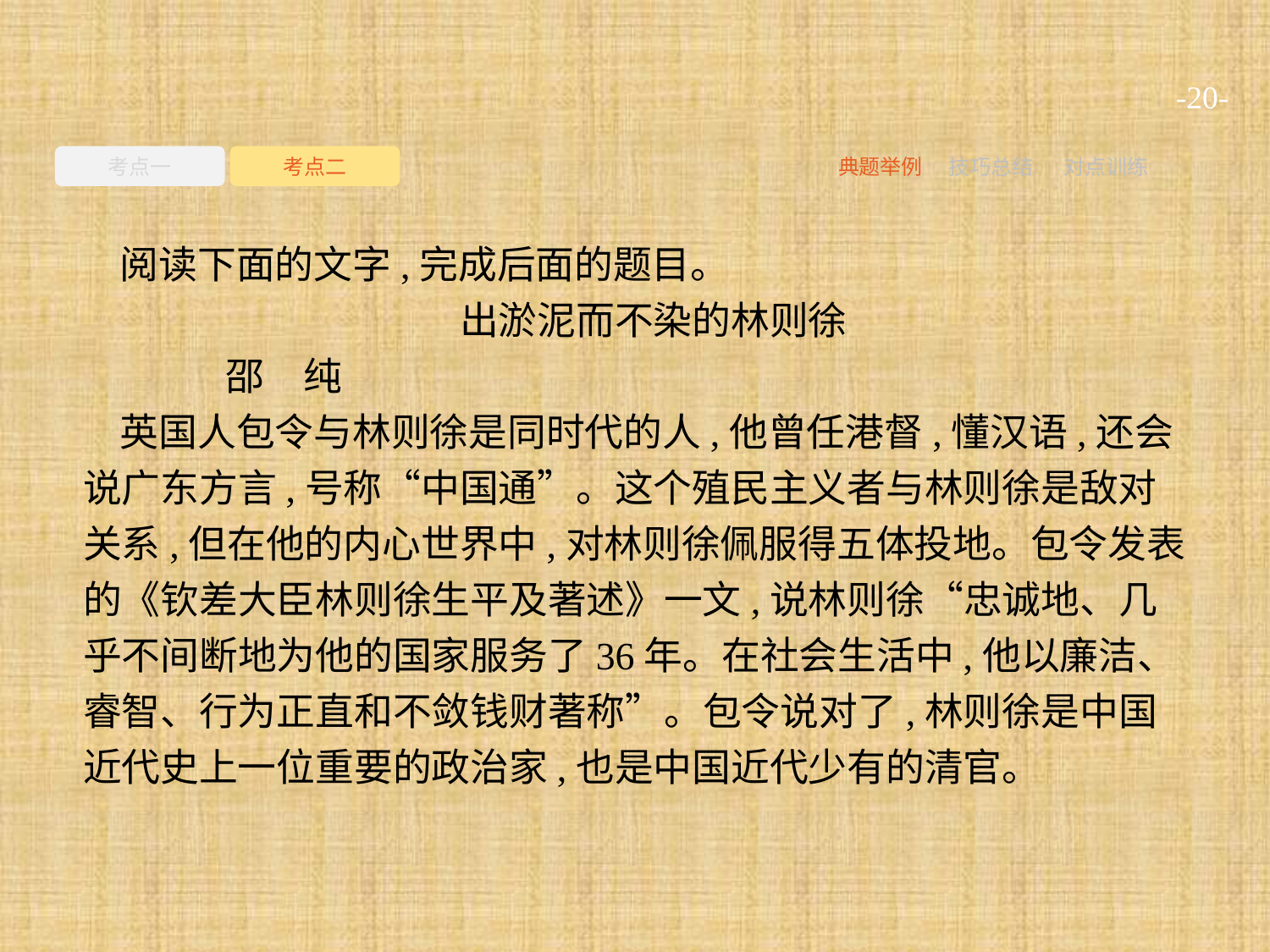

-20-
考点一
考点二
典题举例
技巧总结
对点训练
阅读下面的文字,完成后面的题目。
出淤泥而不染的林则徐
	邵　纯
英国人包令与林则徐是同时代的人,他曾任港督,懂汉语,还会说广东方言,号称“中国通”。这个殖民主义者与林则徐是敌对关系,但在他的内心世界中,对林则徐佩服得五体投地。包令发表的《钦差大臣林则徐生平及著述》一文,说林则徐“忠诚地、几乎不间断地为他的国家服务了36年。在社会生活中,他以廉洁、睿智、行为正直和不敛钱财著称”。包令说对了,林则徐是中国近代史上一位重要的政治家,也是中国近代少有的清官。